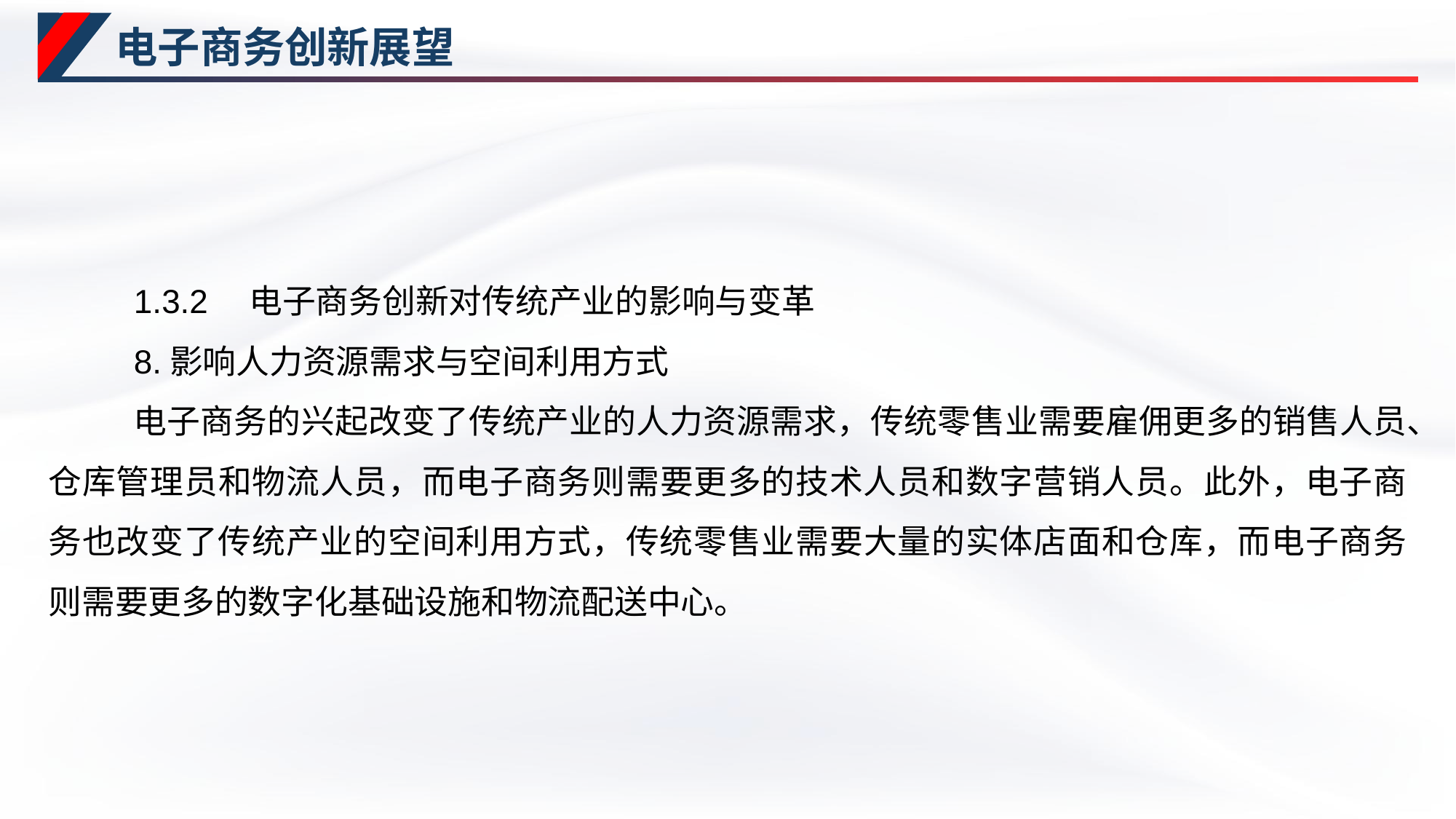

# 电子商务创新展望
1.3.2　电子商务创新对传统产业的影响与变革
8.影响人力资源需求与空间利用方式
电子商务的兴起改变了传统产业的人力资源需求，传统零售业需要雇佣更多的销售人员、仓库管理员和物流人员，而电子商务则需要更多的技术人员和数字营销人员。此外，电子商务也改变了传统产业的空间利用方式，传统零售业需要大量的实体店面和仓库，而电子商务则需要更多的数字化基础设施和物流配送中心。